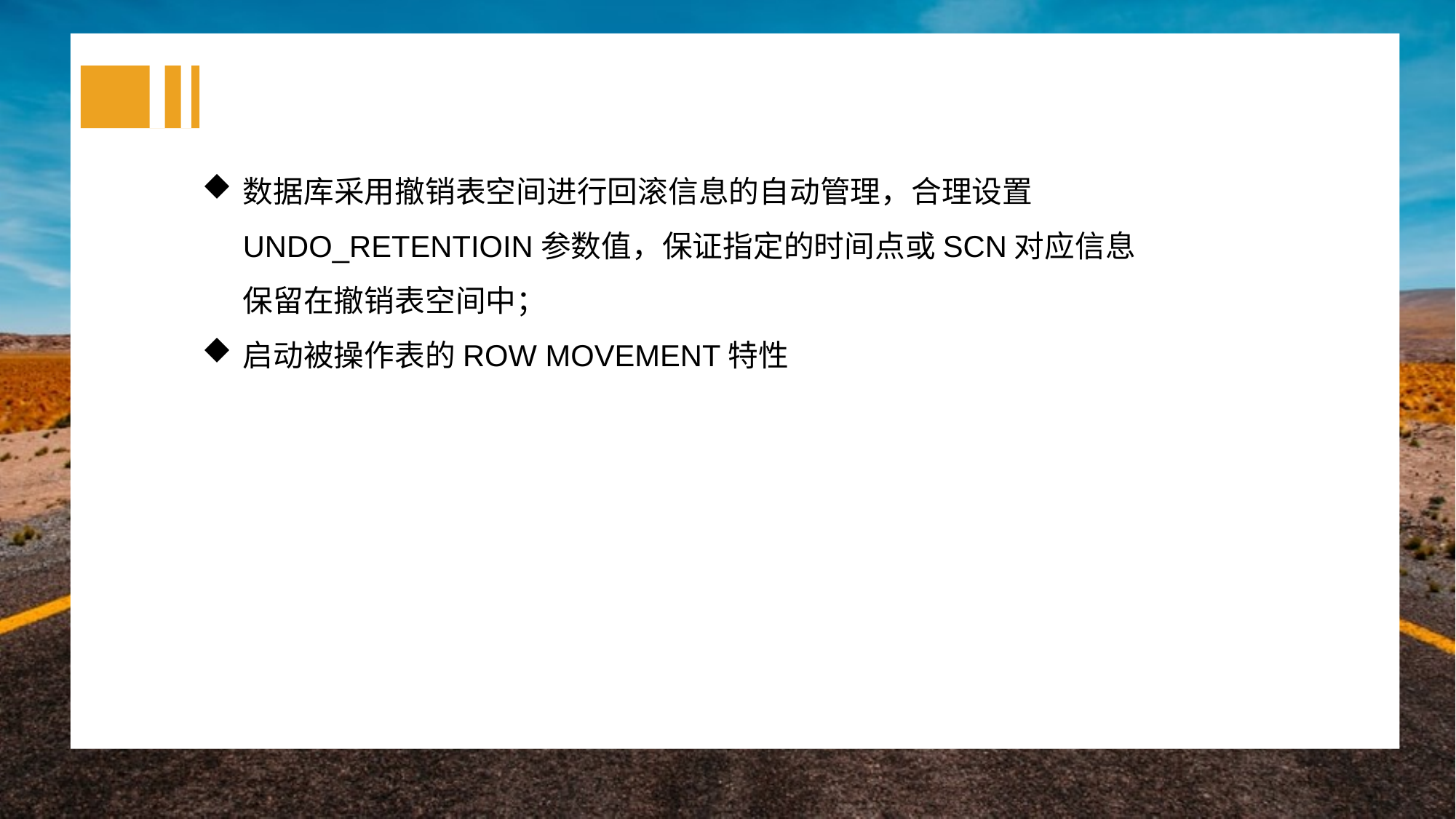

数据库采用撤销表空间进行回滚信息的自动管理，合理设置UNDO_RETENTIOIN参数值，保证指定的时间点或SCN对应信息保留在撤销表空间中；
启动被操作表的ROW MOVEMENT特性